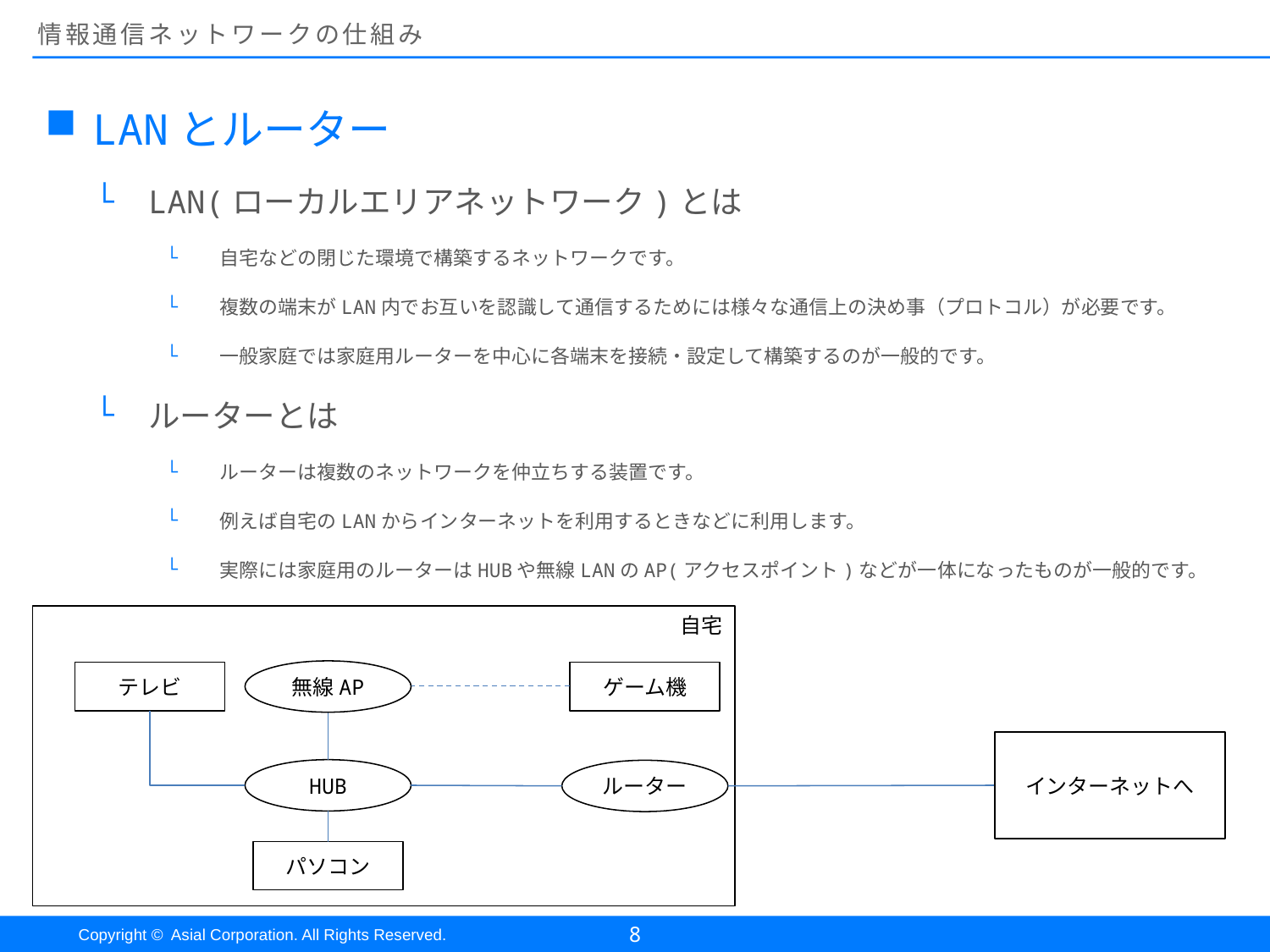

# 情報通信ネットワークの仕組み

LANとルーター
LAN(ローカルエリアネットワーク)とは
自宅などの閉じた環境で構築するネットワークです。
複数の端末がLAN内でお互いを認識して通信するためには様々な通信上の決め事（プロトコル）が必要です。
一般家庭では家庭用ルーターを中心に各端末を接続・設定して構築するのが一般的です。
ルーターとは
ルーターは複数のネットワークを仲立ちする装置です。
例えば自宅のLANからインターネットを利用するときなどに利用します。
実際には家庭用のルーターはHUBや無線LANのAP(アクセスポイント)などが一体になったものが一般的です。
自宅
無線AP
テレビ
ゲーム機
インターネットへ
HUB
ルーター
パソコン
8